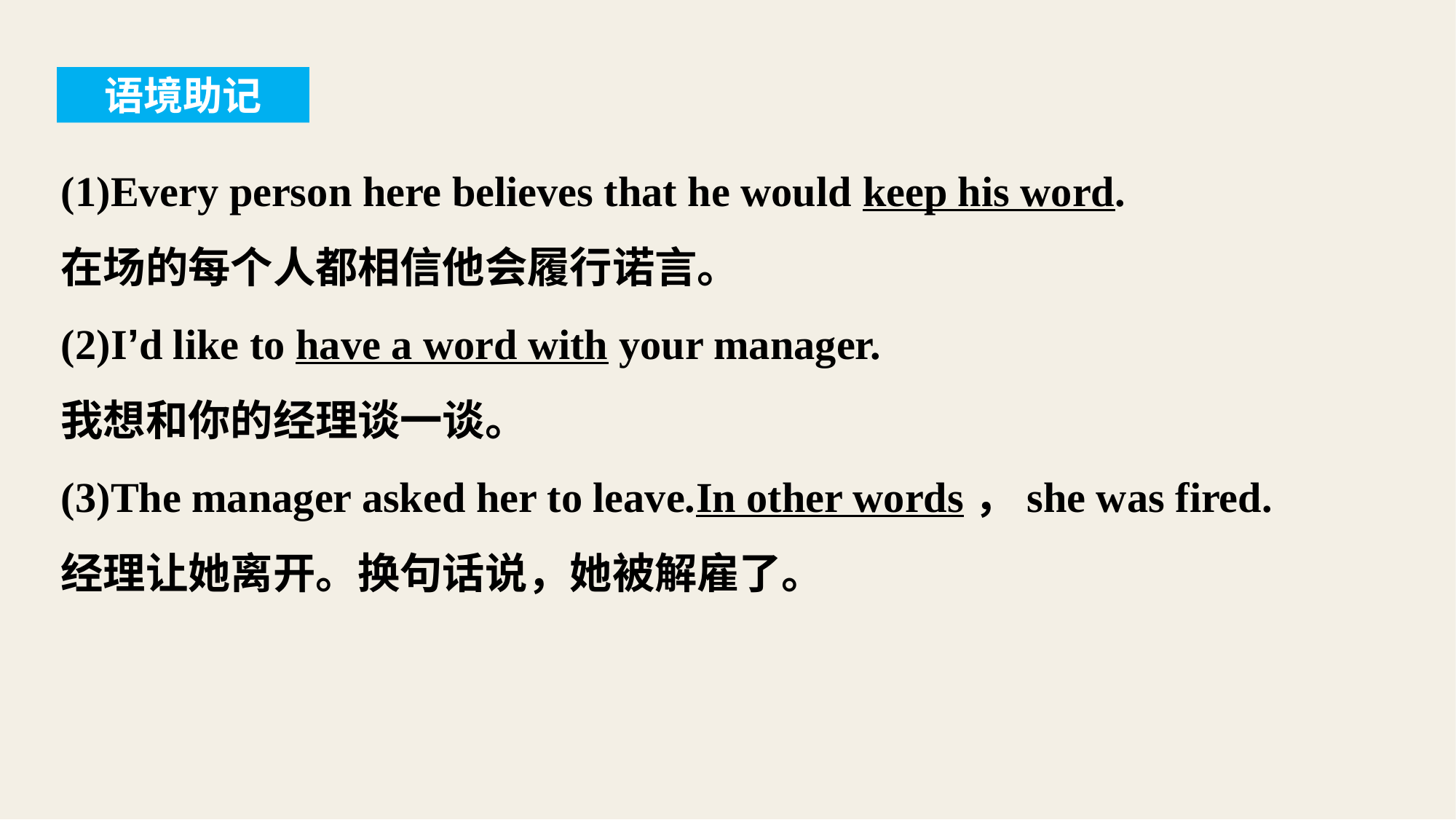

语境助记
(1)Every person here believes that he would keep his word.
在场的每个人都相信他会履行诺言。
(2)I’d like to have a word with your manager.
我想和你的经理谈一谈。
(3)The manager asked her to leave.In other words，she was fired.
经理让她离开。换句话说，她被解雇了。